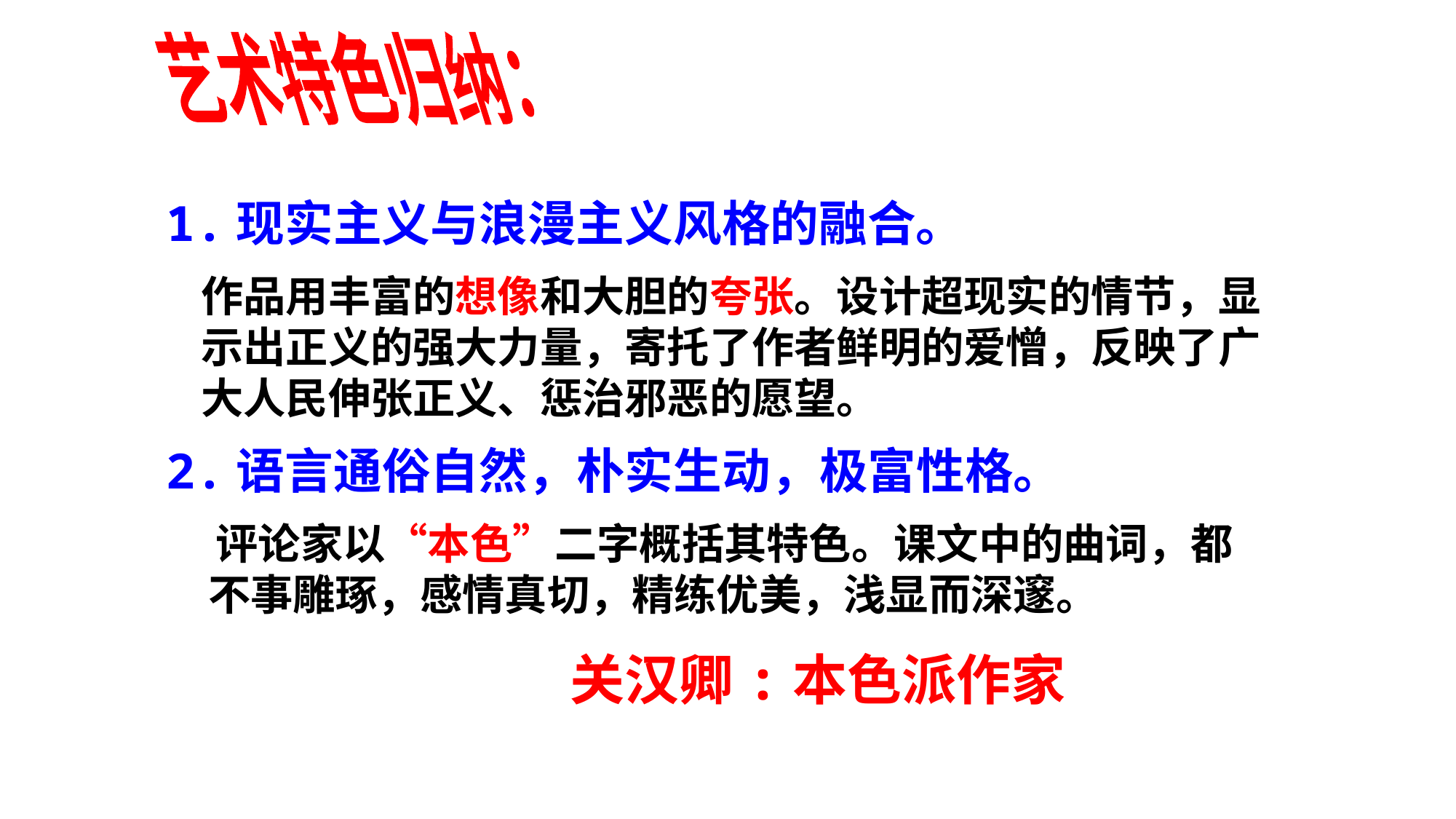

艺术特色归纳：
1.现实主义与浪漫主义风格的融合。
作品用丰富的想像和大胆的夸张。设计超现实的情节，显示出正义的强大力量，寄托了作者鲜明的爱憎，反映了广大人民伸张正义、惩治邪恶的愿望。
2.语言通俗自然，朴实生动，极富性格。
    评论家以“本色”二字概括其特色。课文中的曲词，都不事雕琢，感情真切，精练优美，浅显而深邃。
关汉卿:本色派作家